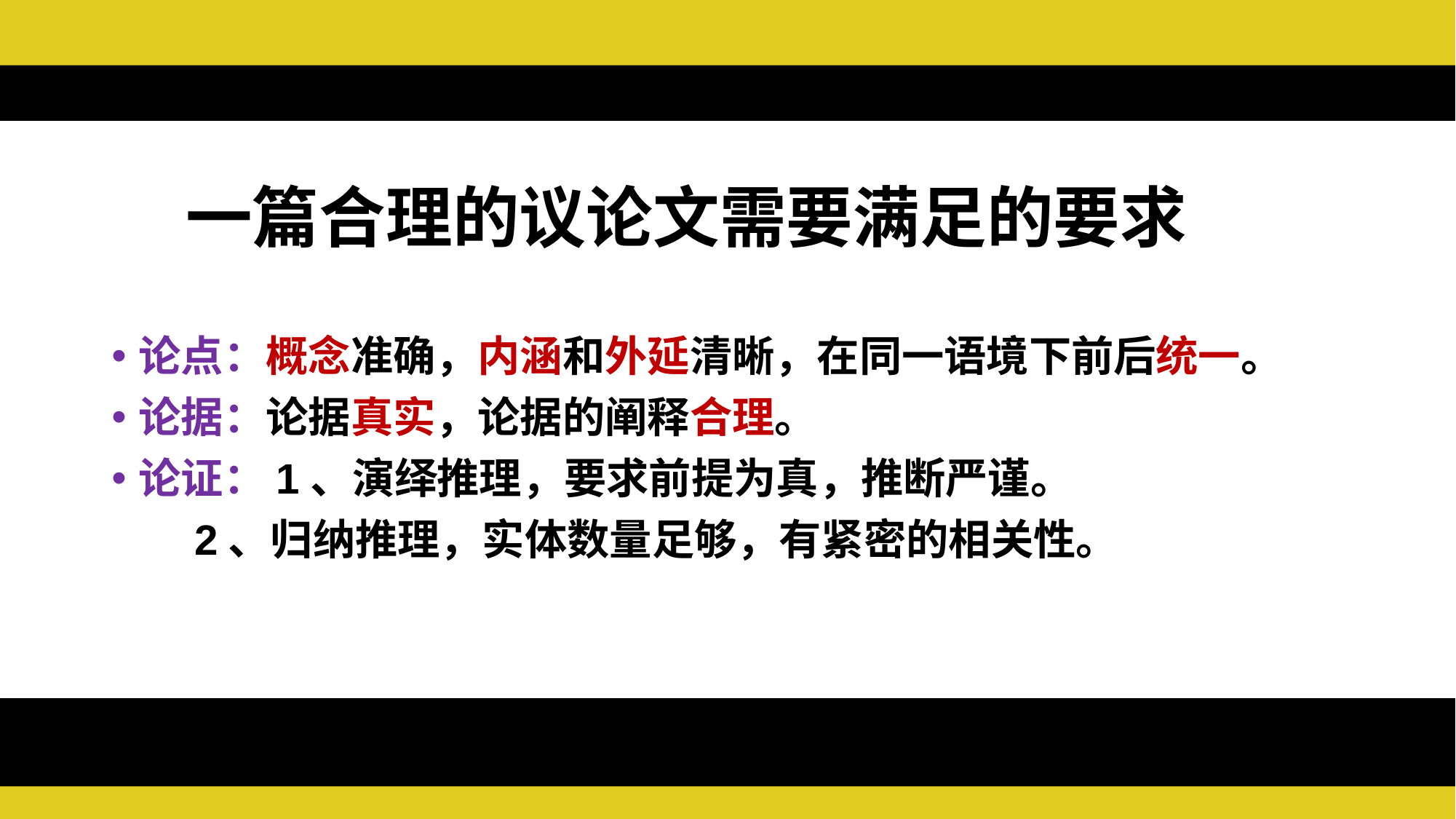

一篇合理的议论文需要满足的要求

论点：概念准确，内涵和外延清晰，在同一语境下前后统一。
论据：论据真实，论据的阐释合理。
论证：1、演绎推理，要求前提为真，推断严谨。
       2、归纳推理，实体数量足够，有紧密的相关性。